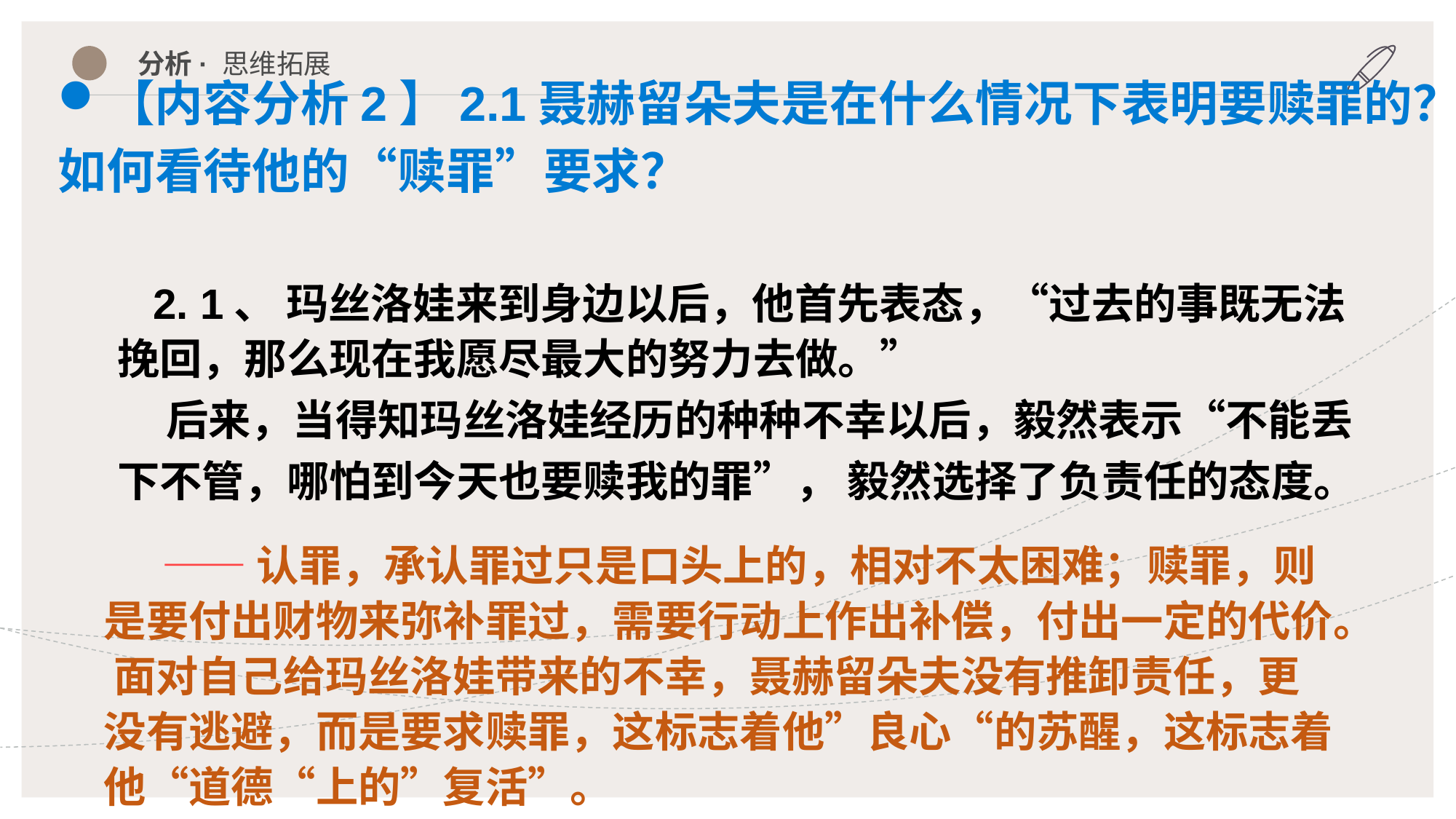

分析· 思维拓展

【内容分析2】2.1聂赫留朵夫是在什么情况下表明要赎罪的？如何看待他的“赎罪”要求？

   2. 1、 玛丝洛娃来到身边以后，他首先表态，“过去的事既无法挽回，那么现在我愿尽最大的努力去做。”
    后来，当得知玛丝洛娃经历的种种不幸以后，毅然表示“不能丢下不管，哪怕到今天也要赎我的罪”， 毅然选择了负责任的态度。

      ——认罪，承认罪过只是口头上的，相对不太困难；赎罪，则是要付出财物来弥补罪过，需要行动上作出补偿，付出一定的代价。 面对自己给玛丝洛娃带来的不幸，聂赫留朵夫没有推卸责任，更没有逃避，而是要求赎罪，这标志着他”良心“的苏醒，这标志着他“道德“上的”复活”。